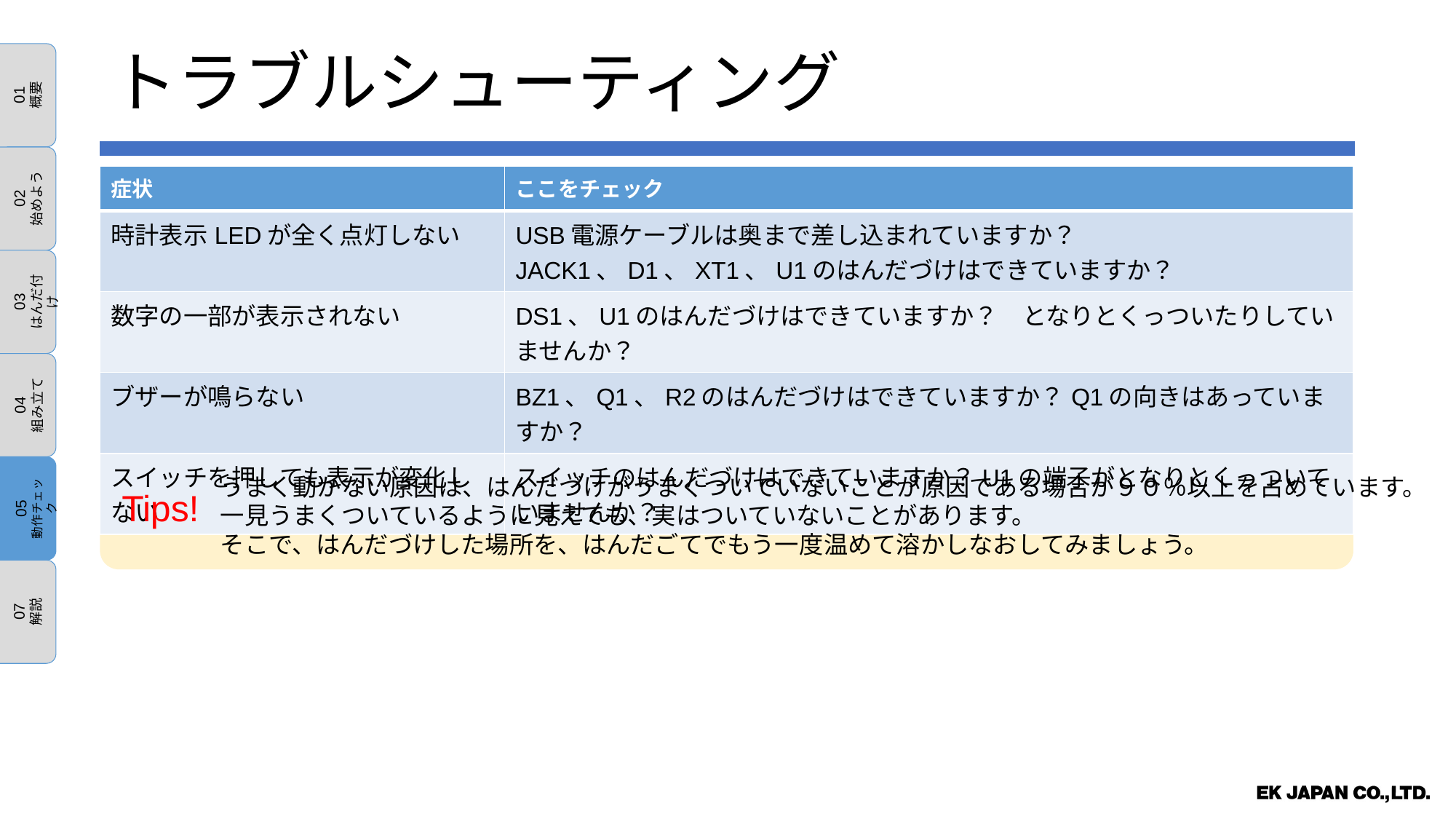

01
概要

02
始めよう

03
はんだ付け

04
組み立て

05
動作チェック

07
解説
トラブルシューティング
| 症状 | ここをチェック |
| --- | --- |
| 時計表示LEDが全く点灯しない | USB電源ケーブルは奥まで差し込まれていますか？ JACK1、D1、XT1、U1のはんだづけはできていますか？ |
| 数字の一部が表示されない | DS1、U1のはんだづけはできていますか？　となりとくっついたりしていませんか？ |
| ブザーが鳴らない | BZ1、Q1、R2のはんだづけはできていますか？Q1の向きはあっていますか？ |
| スイッチを押しても表示が変化しない | スイッチのはんだづけはできていますか？U1の端子がとなりとくっついていませんか？ |

うまく動かない原因は、はんだづけがうまくついていないことが原因である場合が９０％以上を占めています。
一見うまくついているように見えても、実はついていないことがあります。
そこで、はんだづけした場所を、はんだごてでもう一度温めて溶かしなおしてみましょう。
Tips!